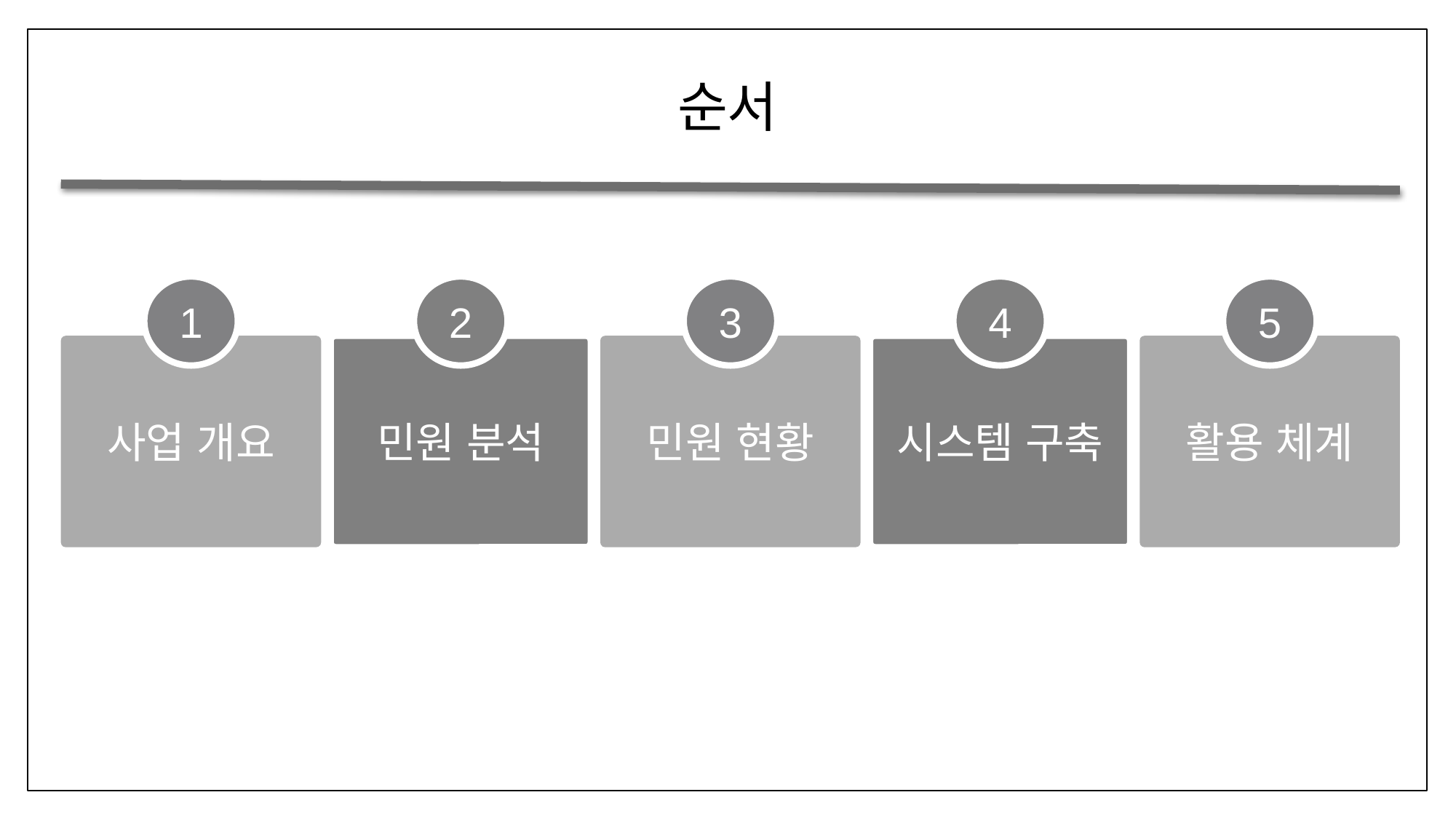

순서
1
사업 개요
2
민원 분석
3
민원 현황
4
시스템 구축
5
활용 체계